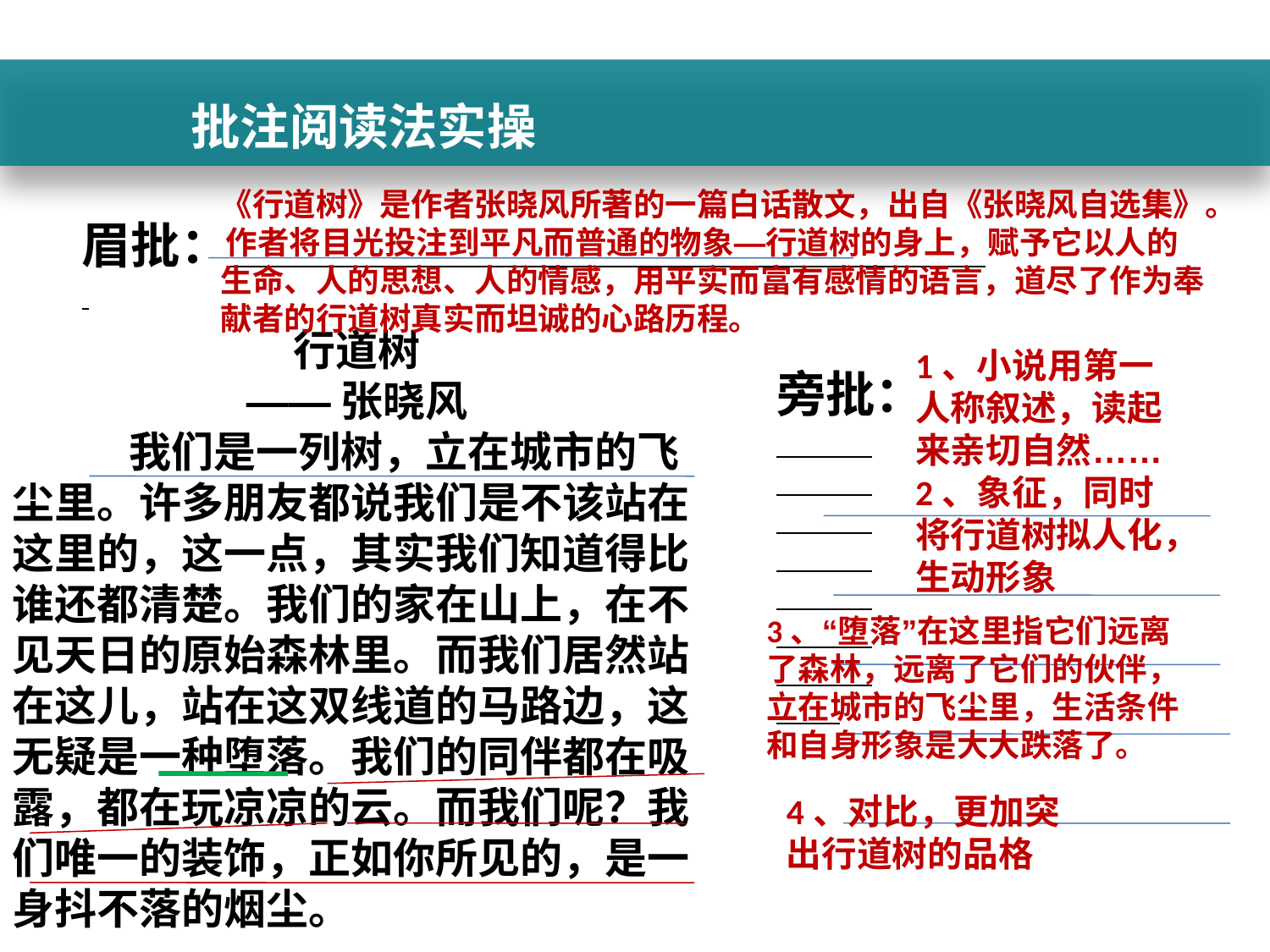

批注阅读法实操
《行道树》是作者张晓风所著的一篇白话散文，出自《张晓风自选集》。 作者将目光投注到平凡而普通的物象—行道树的身上，赋予它以人的生命、人的思想、人的情感，用平实而富有感情的语言，道尽了作为奉献者的行道树真实而坦诚的心路历程。
眉批：

行道树
——张晓风
         我们是一列树，立在城市的飞尘里。许多朋友都说我们是不该站在这里的，这一点，其实我们知道得比谁还都清楚。我们的家在山上，在不见天日的原始森林里。而我们居然站在这儿，站在这双线道的马路边，这无疑是一种堕落。我们的同伴都在吸露，都在玩凉凉的云。而我们呢？我们唯一的装饰，正如你所见的，是一身抖不落的烟尘。
1、小说用第一人称叙述，读起来亲切自然……
2、象征，同时将行道树拟人化，生动形象
旁批：
3、“堕落”在这里指它们远离了森林，远离了它们的伙伴，立在城市的飞尘里，生活条件和自身形象是大大跌落了。
4、对比，更加突出行道树的品格